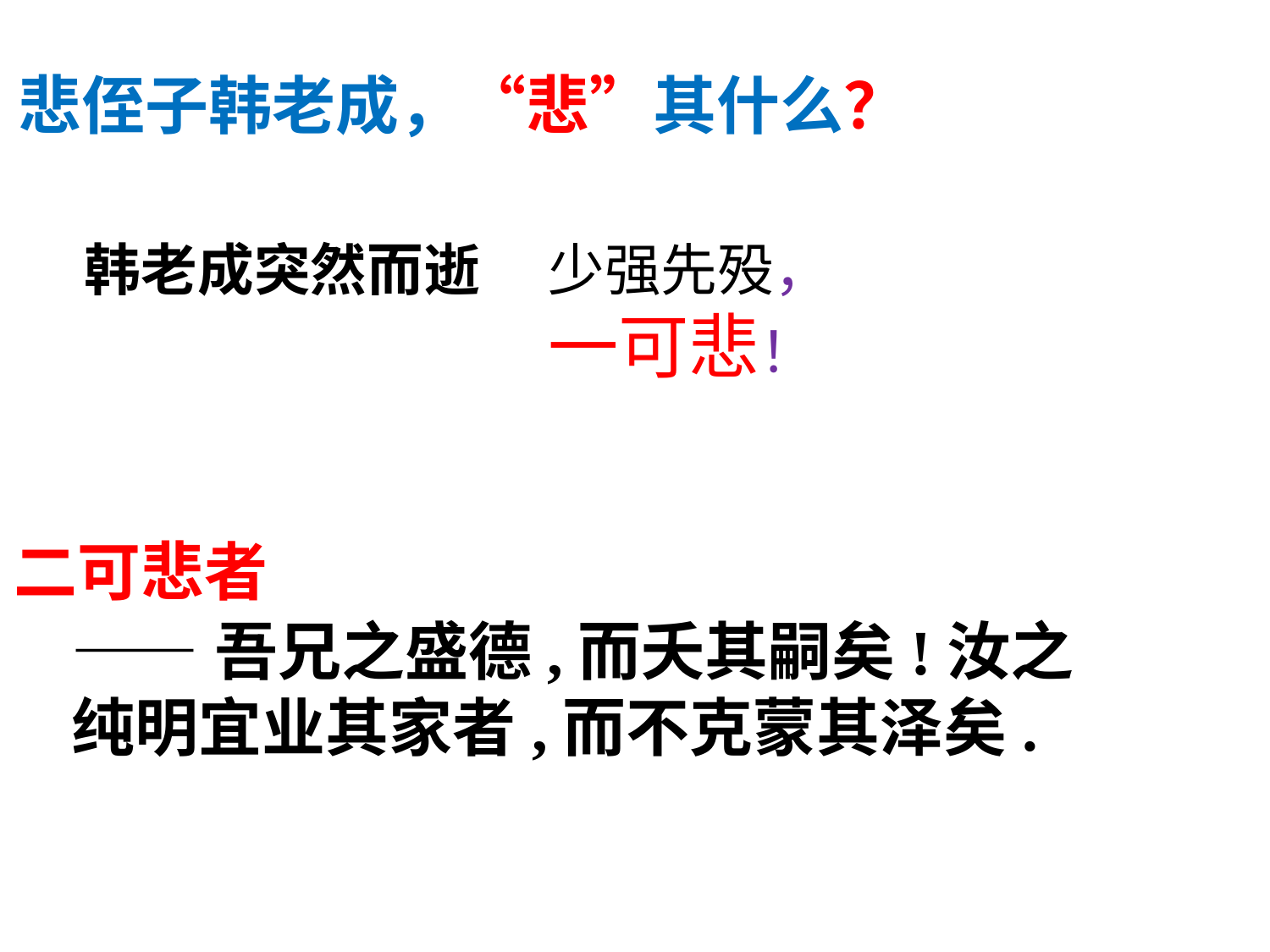

悲侄子韩老成，“悲”其什么？

韩老成突然而逝
少强先殁，
一可悲！
二可悲者
——吾兄之盛德,而夭其嗣矣!汝之纯明宜业其家者,而不克蒙其泽矣.